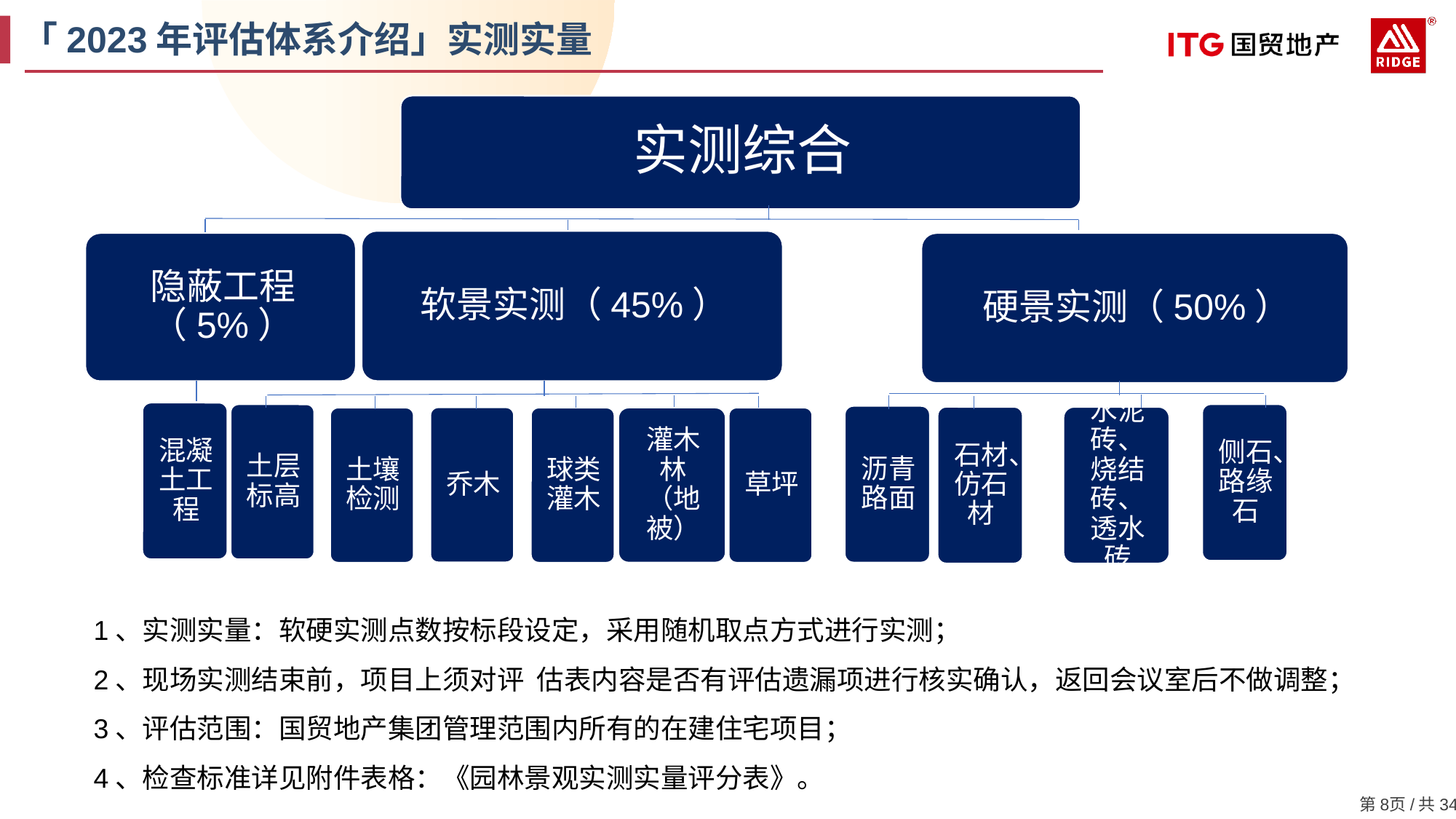

「2023年评估体系介绍」实测实量
实测综合
隐蔽工程（5%）
混凝土工程
软景实测（45%）
土层标高
土壤检测
乔木
球类灌木
灌木林（地被）
草坪
硬景实测（50%）
沥青路面
石材、仿石材
水泥砖、烧结砖、透水砖
侧石、路缘石
1、实测实量：软硬实测点数按标段设定，采用随机取点方式进行实测；
2、现场实测结束前，项目上须对评  估表内容是否有评估遗漏项进行核实确认，返回会议室后不做调整；
3、评估范围：国贸地产集团管理范围内所有的在建住宅项目；
4、检查标准详见附件表格：《园林景观实测实量评分表》。